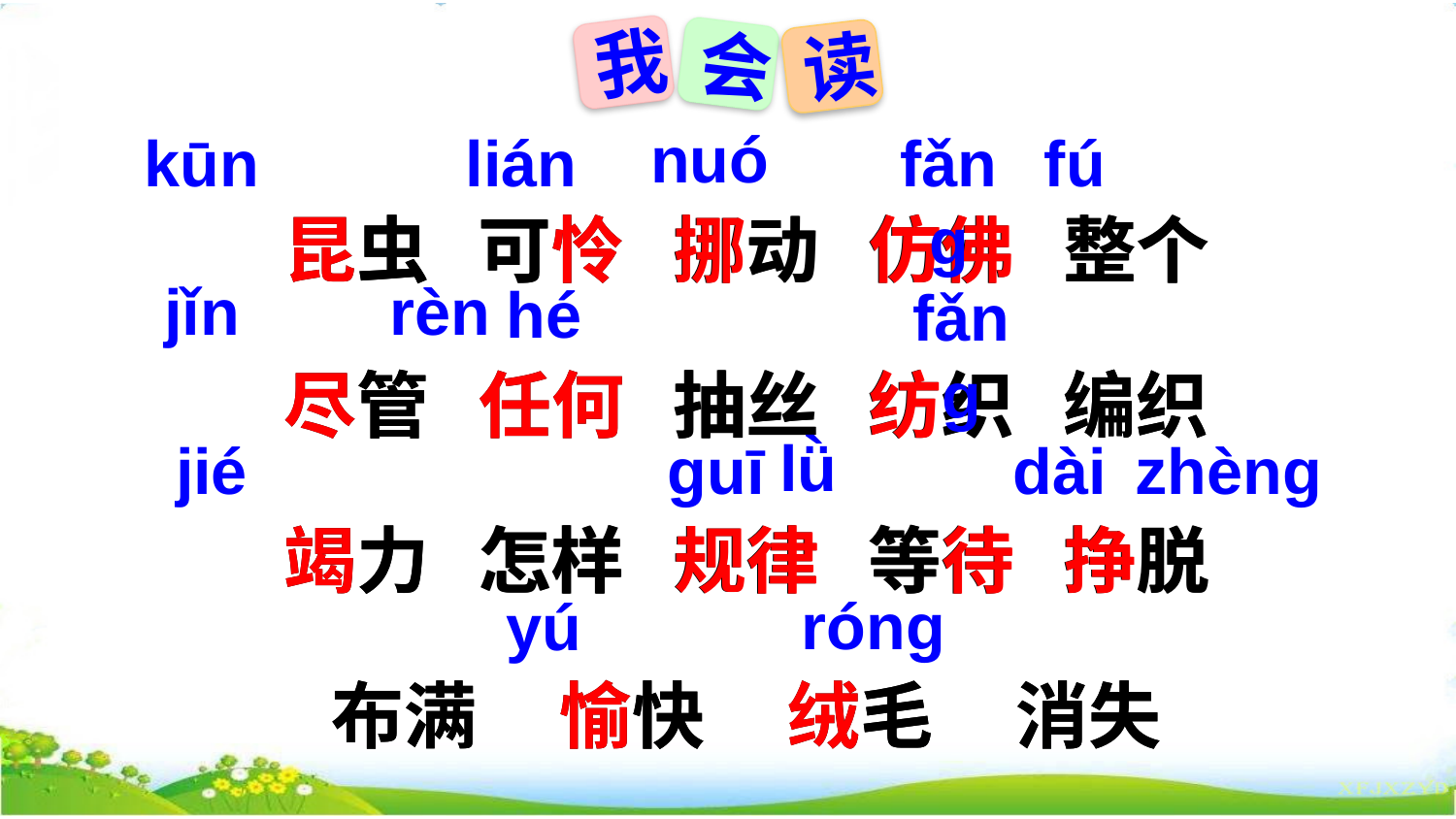

我
会
读
nuó
fǎnɡ
kūn
lián
fú
昆虫   可怜   挪动   仿佛   整个
尽管   任何   抽丝   纺织   编织
竭力   怎样   规律   等待   挣脱
布满     愉快     绒毛     消失
昆虫   可怜   挪动   仿佛   整个
尽管   任何   抽丝   纺织   编织
竭力   怎样   规律   等待   挣脱
布满     愉快     绒毛     消失
jǐn
rèn
hé
fǎnɡ
lǜ
jié
ɡuī
zhènɡ
dài
rónɡ
yú